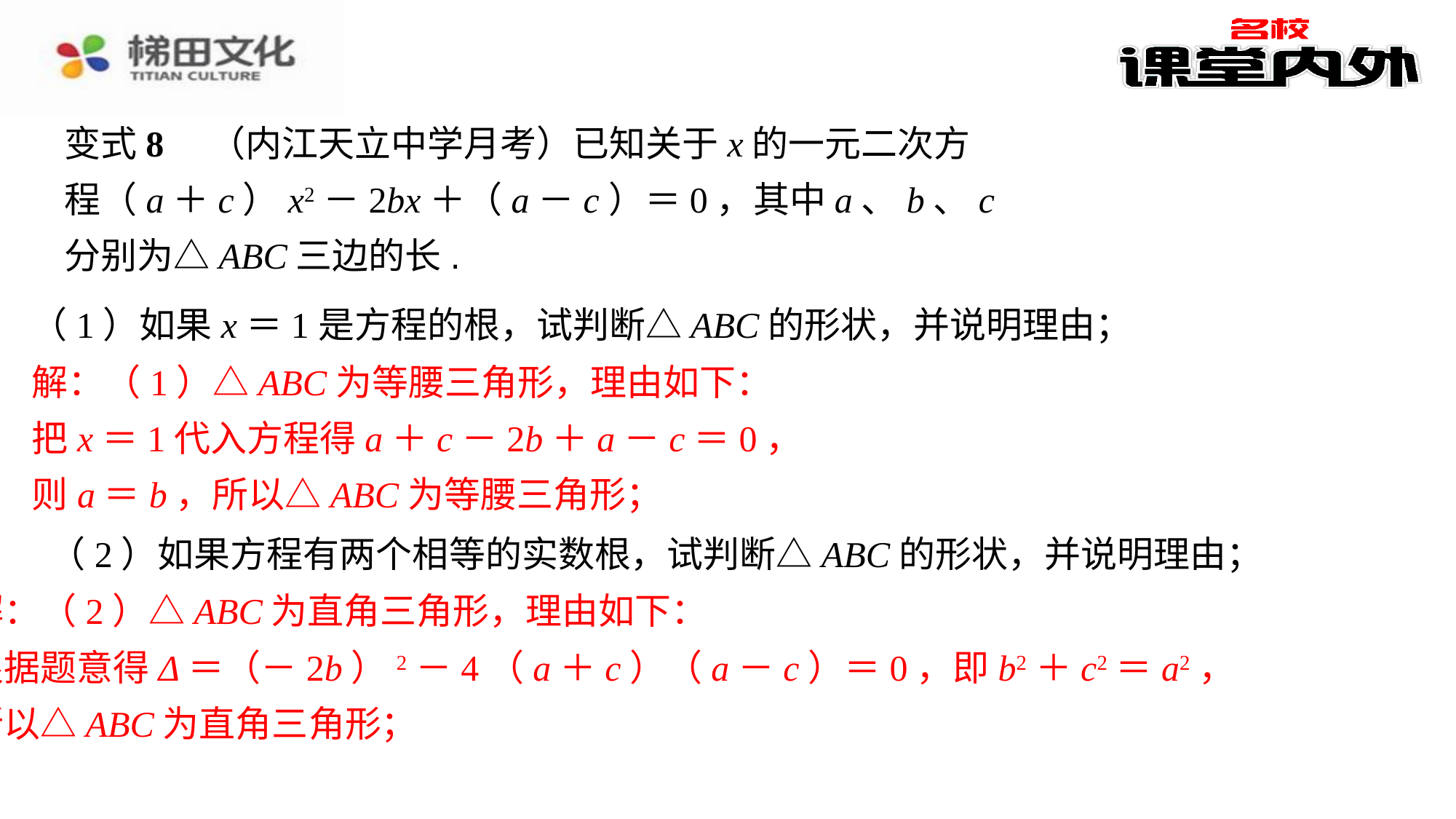

变式8　（内江天立中学月考）已知关于x的一元二次方程（a＋c）x2－2bx＋（a－c）＝0，其中a、b、c分别为△ABC三边的长.
（1）如果x＝1是方程的根，试判断△ABC的形状，并说明理由；
解：（1）△ABC为等腰三角形，理由如下：
把x＝1代入方程得a＋c－2b＋a－c＝0，
则a＝b，所以△ABC为等腰三角形；
（2）如果方程有两个相等的实数根，试判断△ABC的形状，并说明理由；
解：（2）△ABC为直角三角形，理由如下：
根据题意得Δ＝（－2b）2－4（a＋c）（a－c）＝0，即b2＋c2＝a2，
所以△ABC为直角三角形；